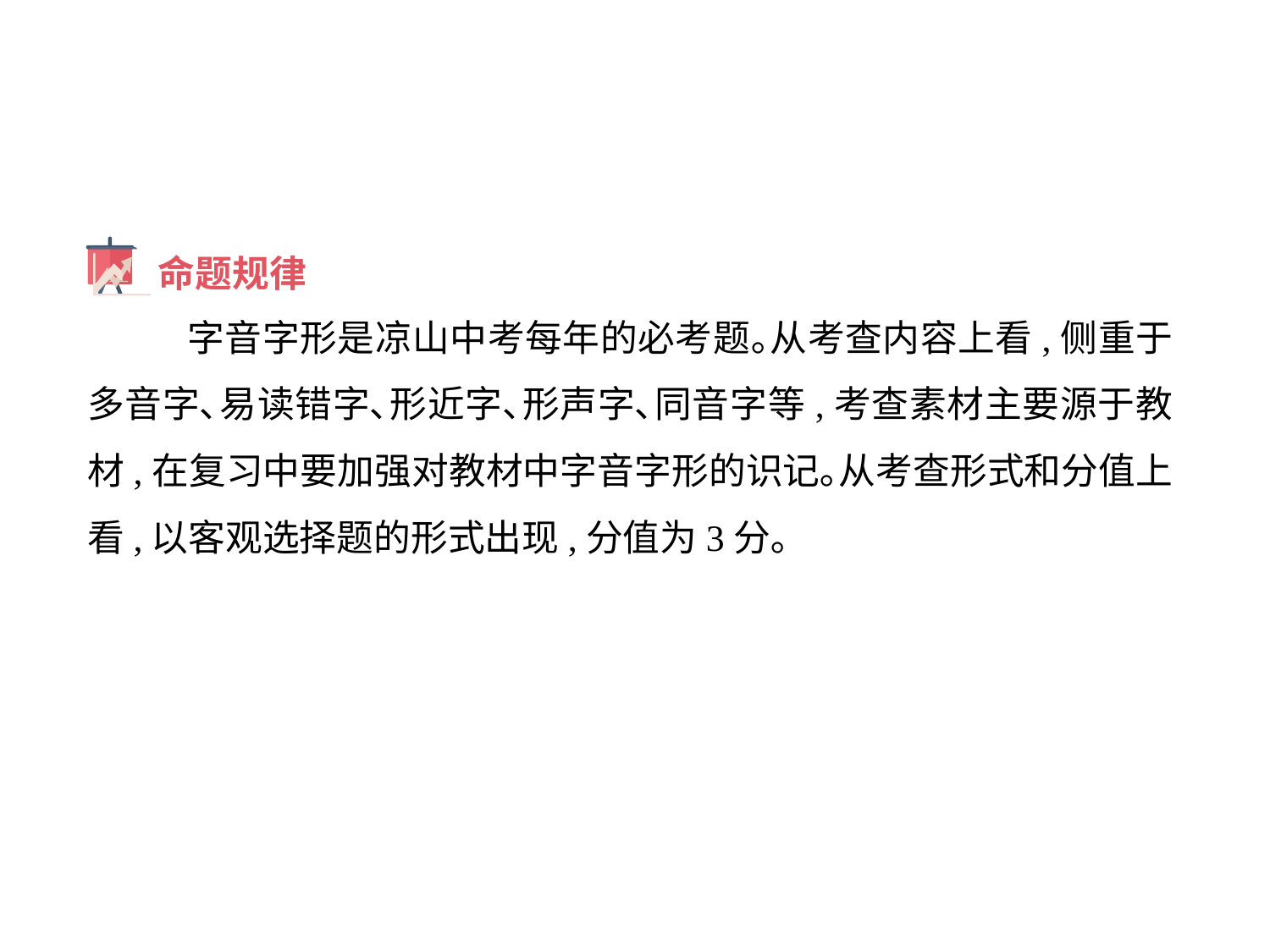

命题规律

字音字形是凉山中考每年的必考题｡从考查内容上看,侧重于多音字､易读错字､形近字､形声字､同音字等,考查素材主要源于教材,在复习中要加强对教材中字音字形的识记｡从考查形式和分值上看,以客观选择题的形式出现,分值为3分｡